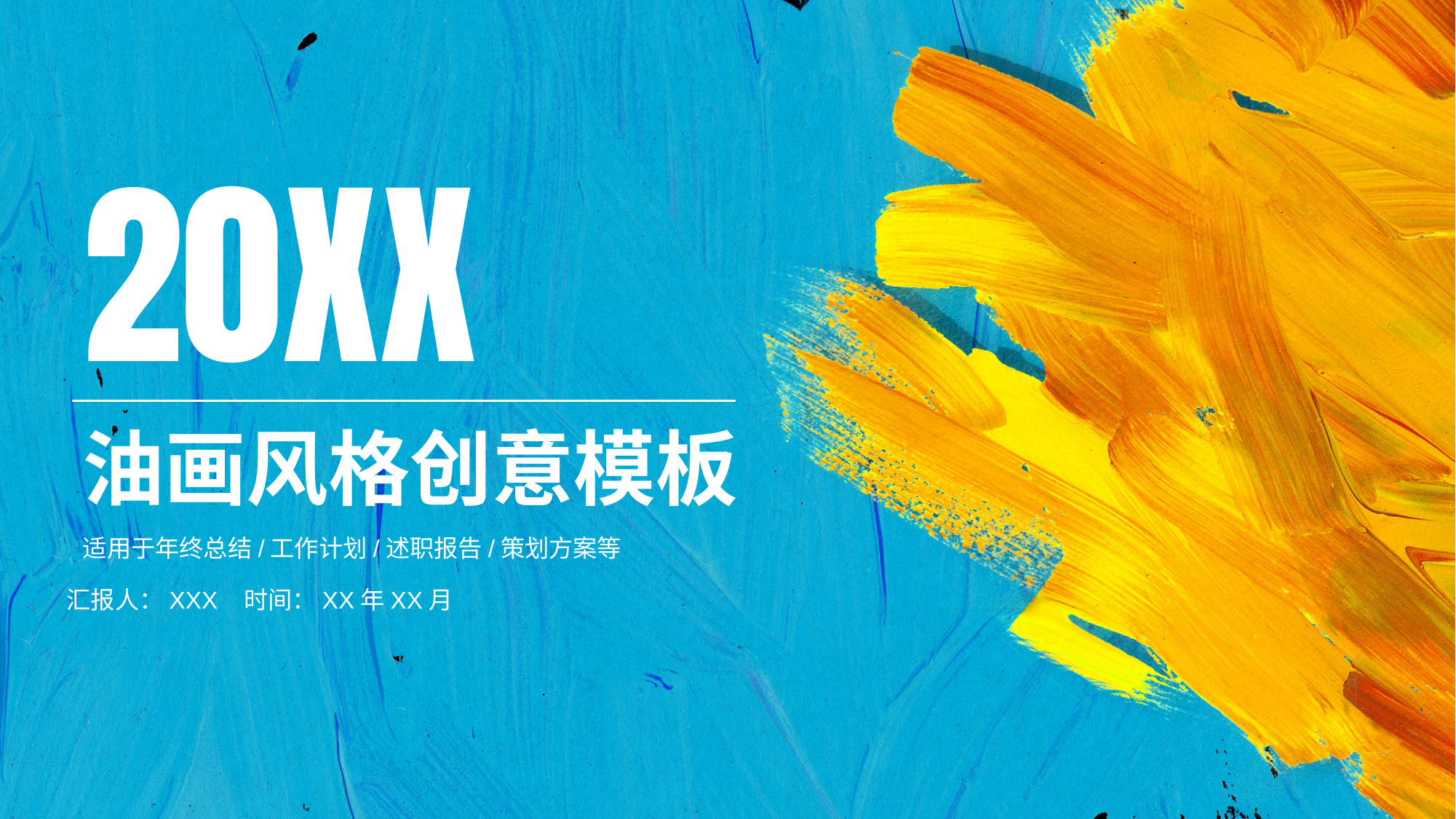

20XX
油画风格创意模板
适用于年终总结/工作计划/述职报告/策划方案等
汇报人：XXX   时间：XX年XX月